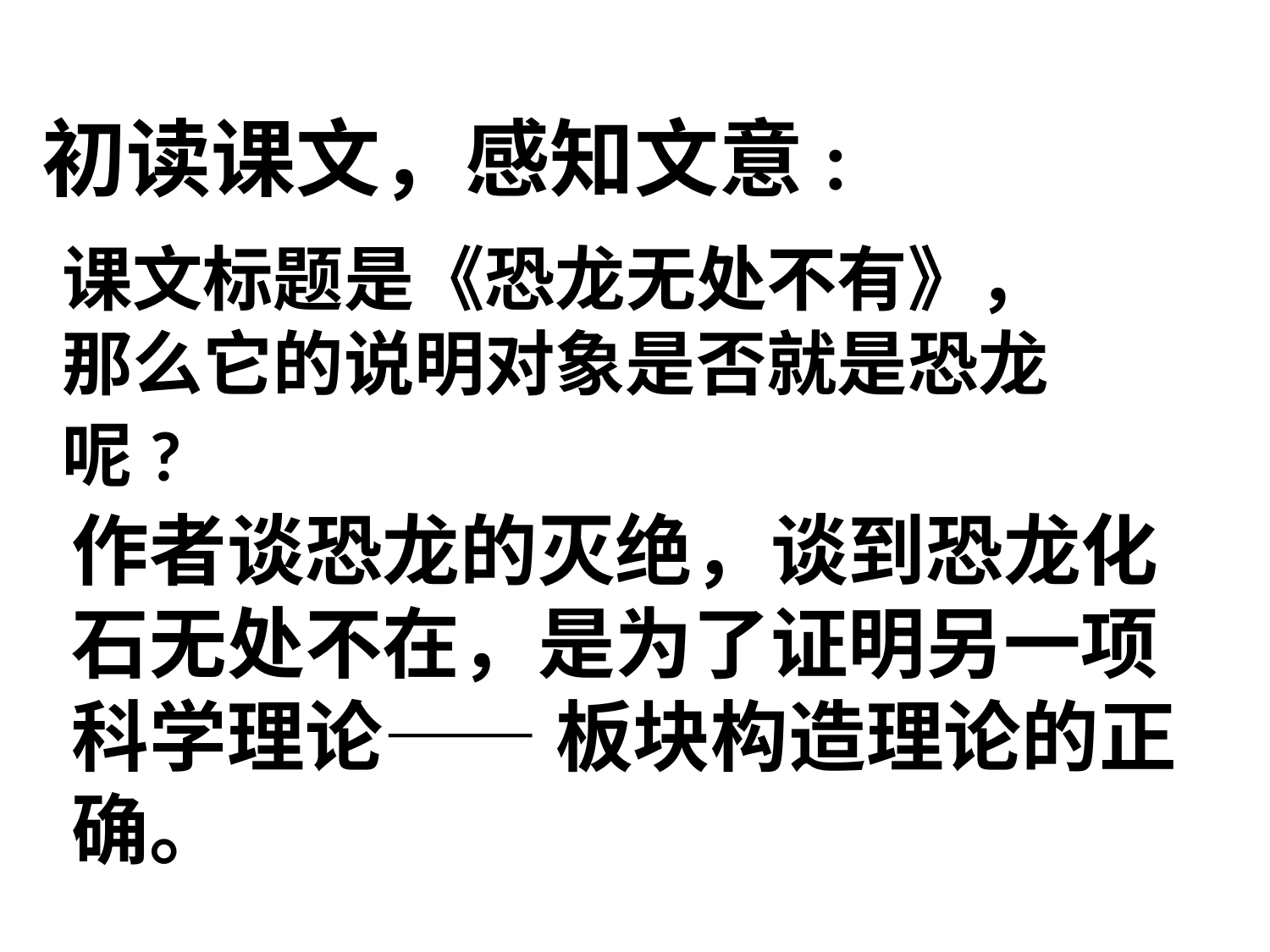

初读课文，感知文意:
课文标题是《恐龙无处不有》，那么它的说明对象是否就是恐龙呢?
作者谈恐龙的灭绝，谈到恐龙化石无处不在，是为了证明另一项科学理论—— 板块构造理论的正确。